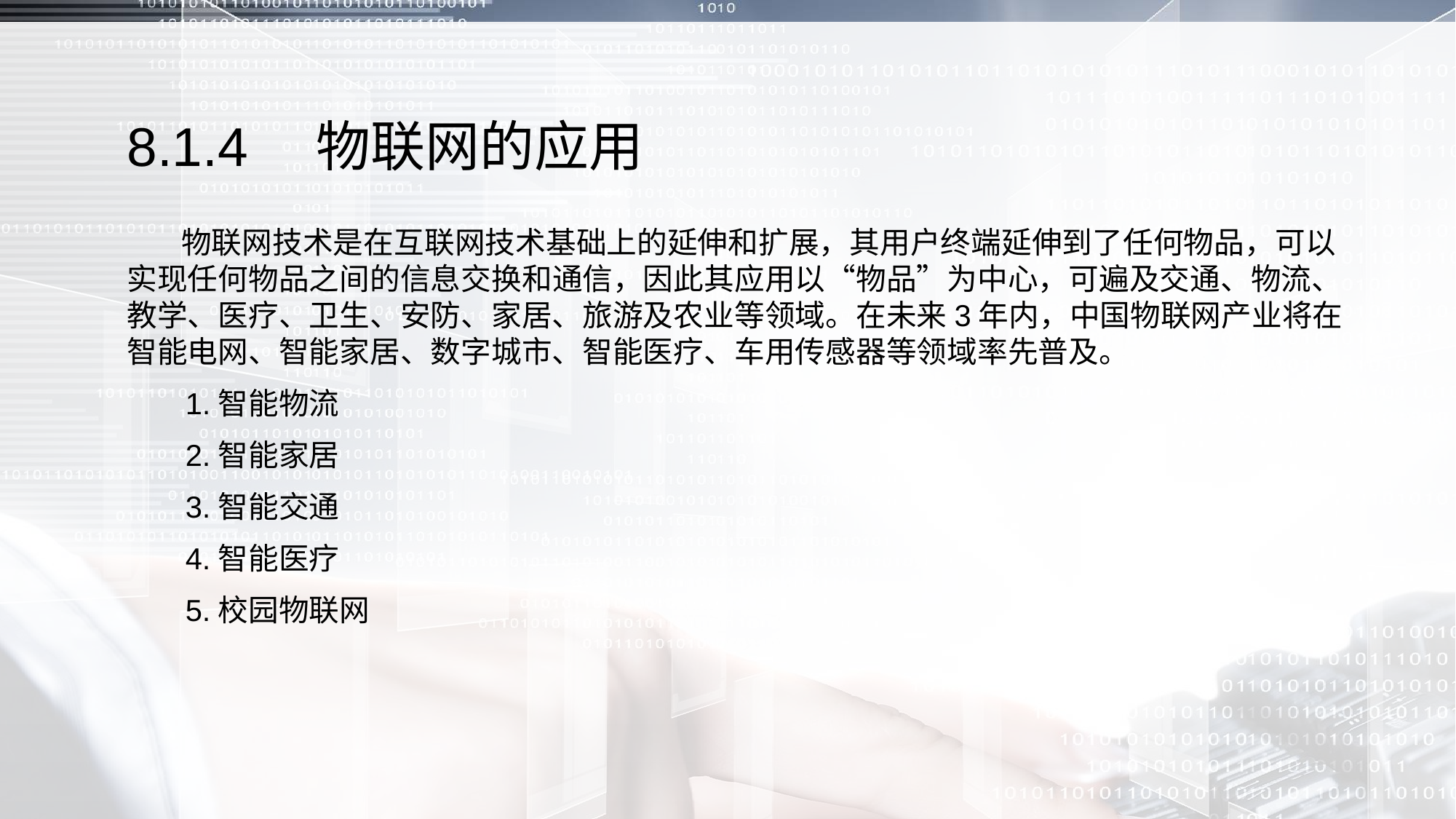

# 8.1.4　物联网的应用
       物联网技术是在互联网技术基础上的延伸和扩展，其用户终端延伸到了任何物品，可以实现任何物品之间的信息交换和通信，因此其应用以“物品”为中心，可遍及交通、物流、教学、医疗、卫生、安防、家居、旅游及农业等领域。在未来3年内，中国物联网产业将在智能电网、智能家居、数字城市、智能医疗、车用传感器等领域率先普及。
       1.智能物流
       2.智能家居
       3.智能交通
       4.智能医疗
       5.校园物联网